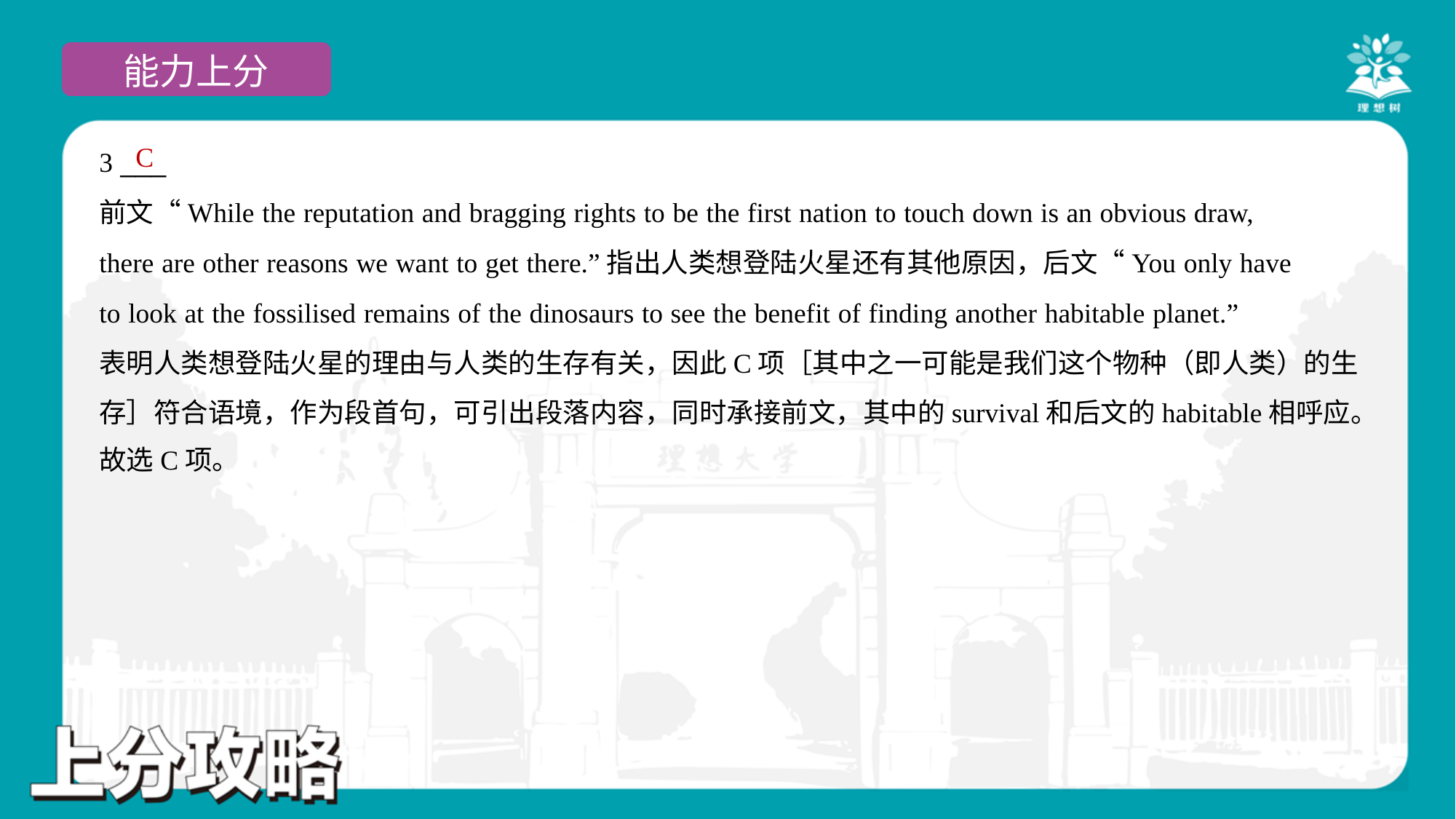

C
3 ___
前文“While the reputation and bragging rights to be the first nation to touch down is an obvious draw,
there are other reasons we want to get there.”指出人类想登陆火星还有其他原因，后文“You only have
to look at the fossilised remains of the dinosaurs to see the benefit of finding another habitable planet.”
表明人类想登陆火星的理由与人类的生存有关，因此C项［其中之一可能是我们这个物种（即人类）的生
存］符合语境，作为段首句，可引出段落内容，同时承接前文，其中的survival和后文的habitable相呼应。
故选C项。